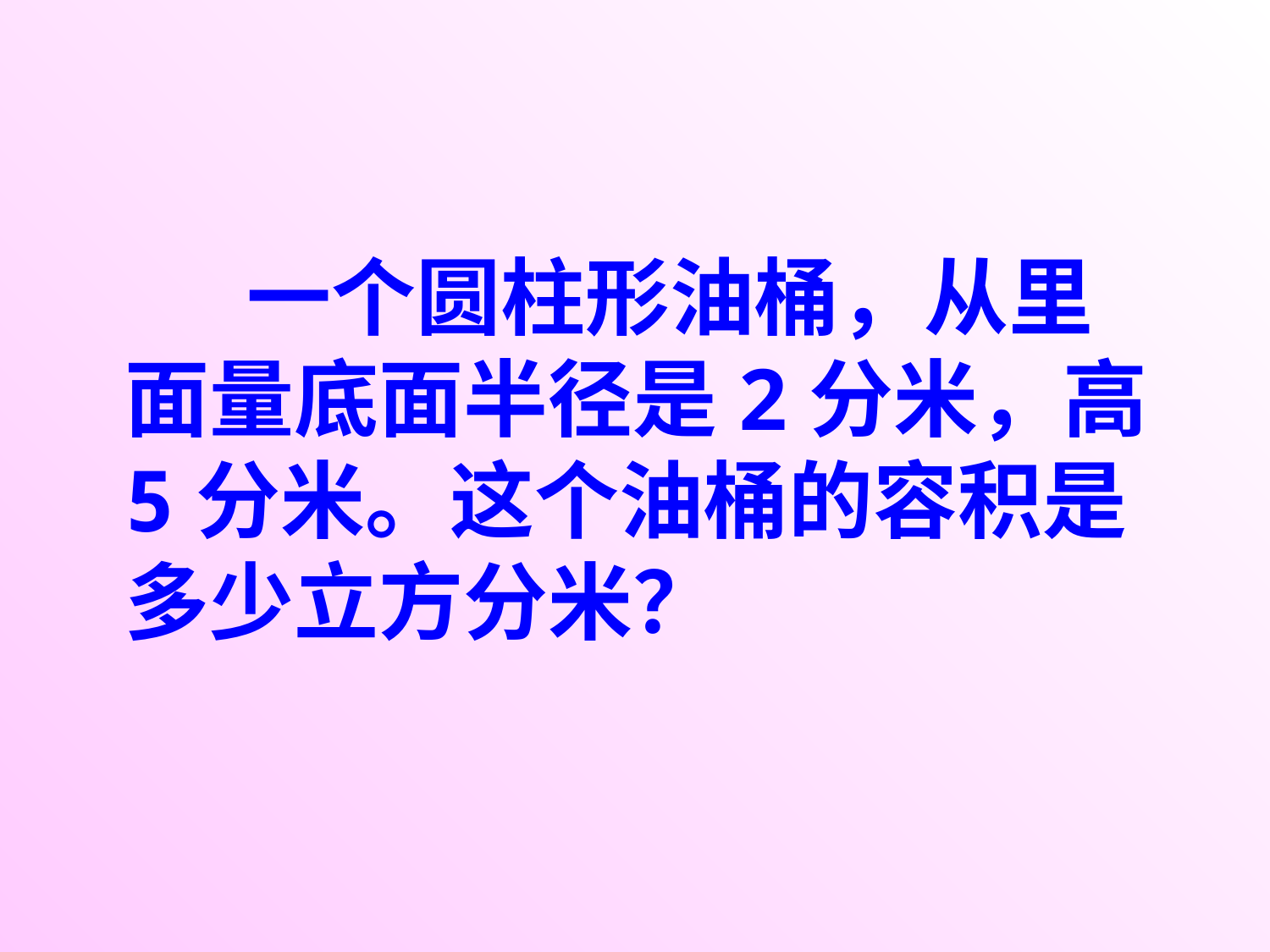

一个圆柱形油桶，从里面量底面半径是2分米，高5分米。这个油桶的容积是多少立方分米？